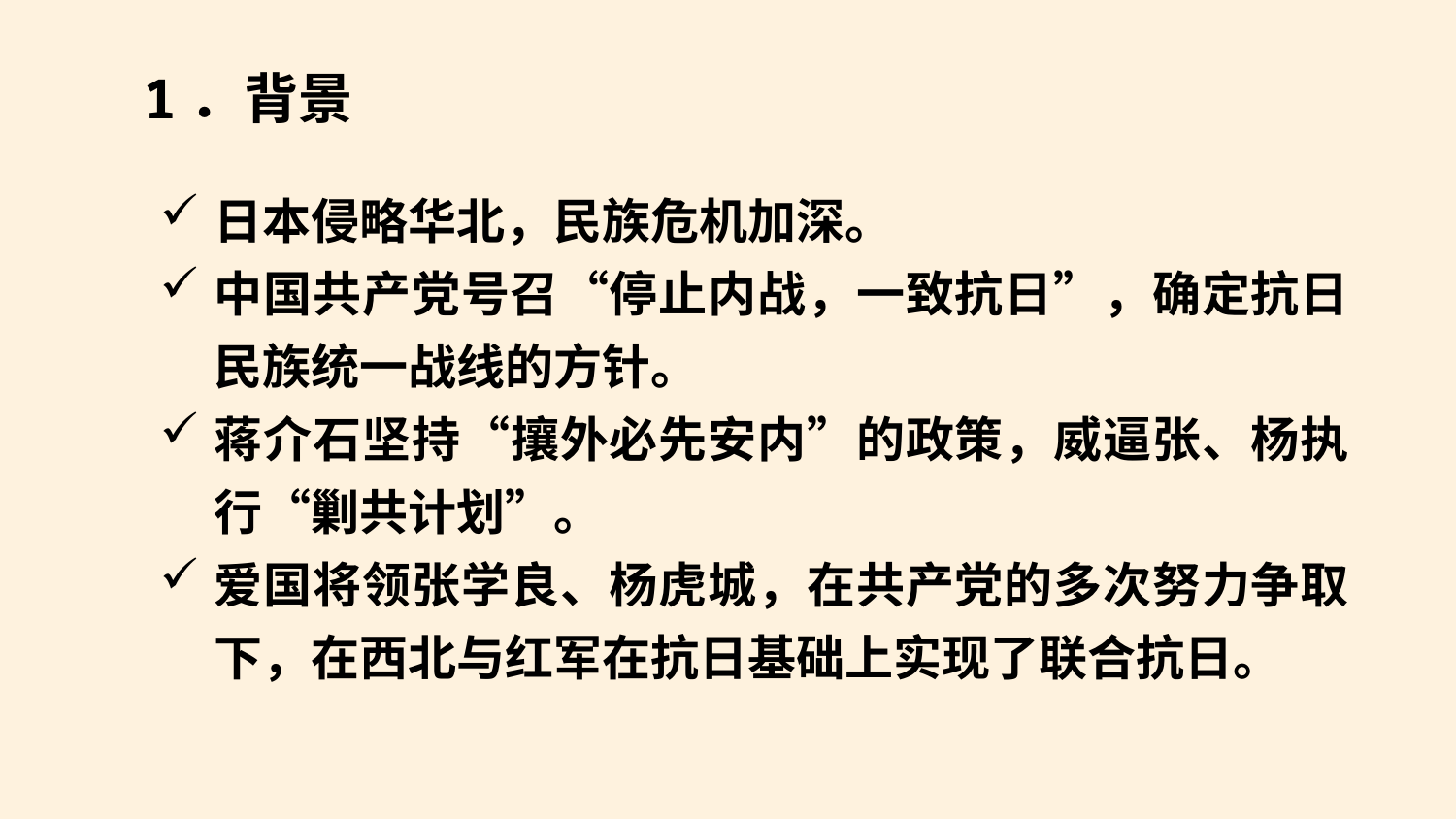

1．背景
日本侵略华北，民族危机加深。
中国共产党号召“停止内战，一致抗日”，确定抗日民族统一战线的方针。
蒋介石坚持“攘外必先安内”的政策，威逼张、杨执行“剿共计划”。
爱国将领张学良、杨虎城，在共产党的多次努力争取下，在西北与红军在抗日基础上实现了联合抗日。